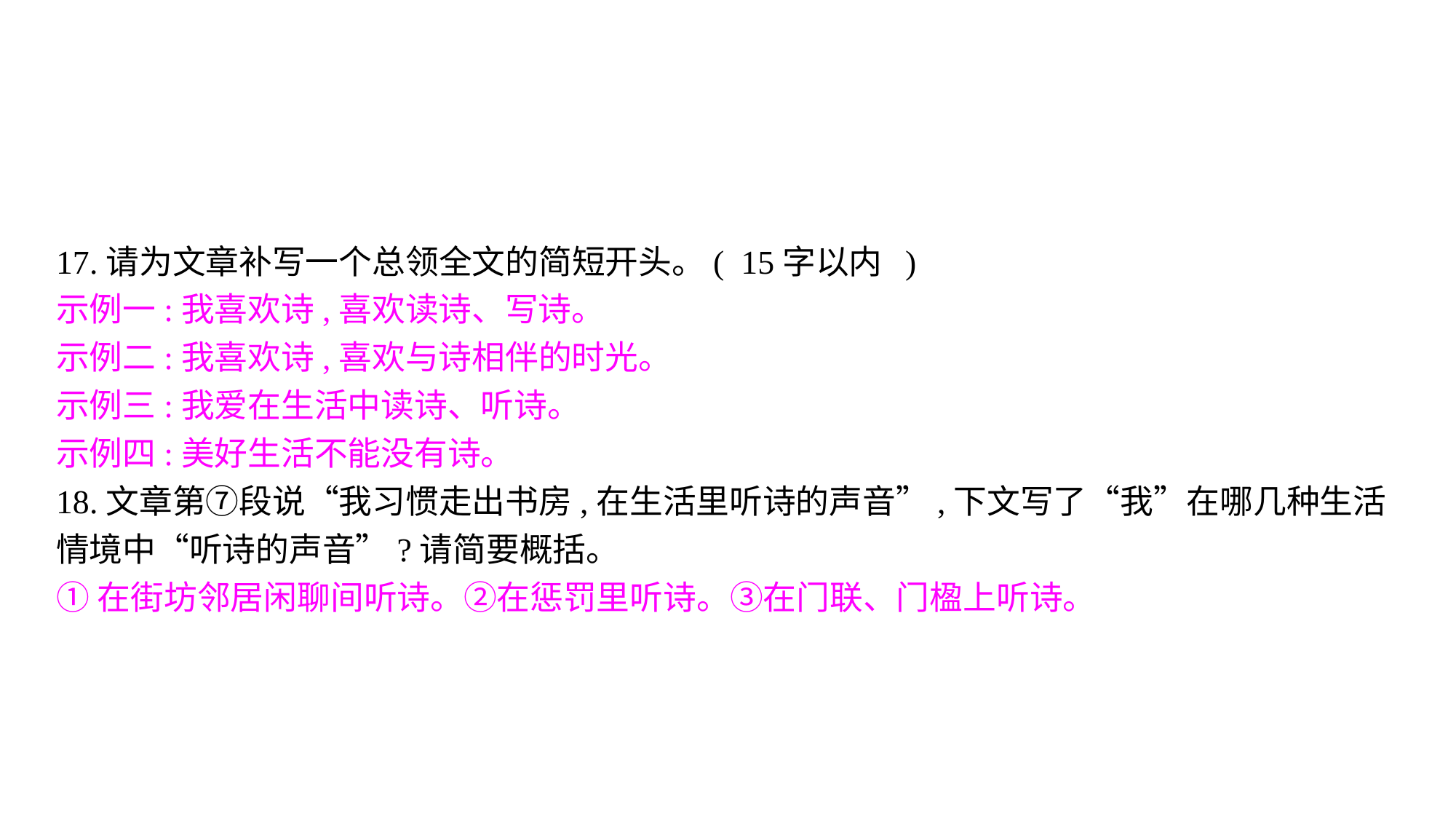

17.请为文章补写一个总领全文的简短开头。(  15字以内  )
示例一:我喜欢诗,喜欢读诗、写诗。
示例二:我喜欢诗,喜欢与诗相伴的时光。
示例三:我爱在生活中读诗、听诗。
示例四:美好生活不能没有诗。
18.文章第⑦段说“我习惯走出书房,在生活里听诗的声音”,下文写了“我”在哪几种生活情境中“听诗的声音”?请简要概括。
①在街坊邻居闲聊间听诗。②在惩罚里听诗。③在门联、门楹上听诗。